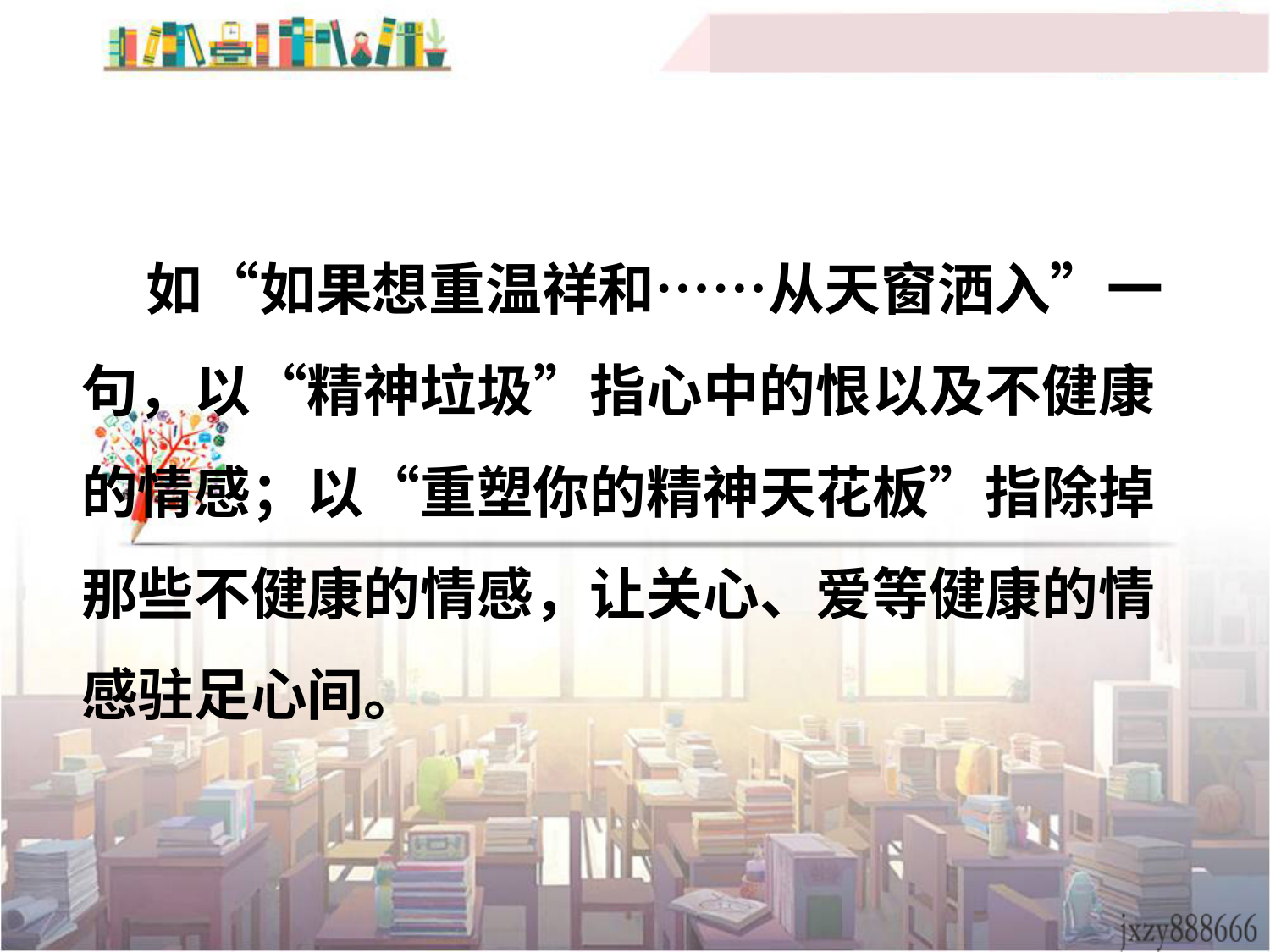

如“如果想重温祥和……从天窗洒入”一句，以“精神垃圾”指心中的恨以及不健康的情感；以“重塑你的精神天花板”指除掉那些不健康的情感，让关心、爱等健康的情感驻足心间。
更多教学资源微信jxzy888666